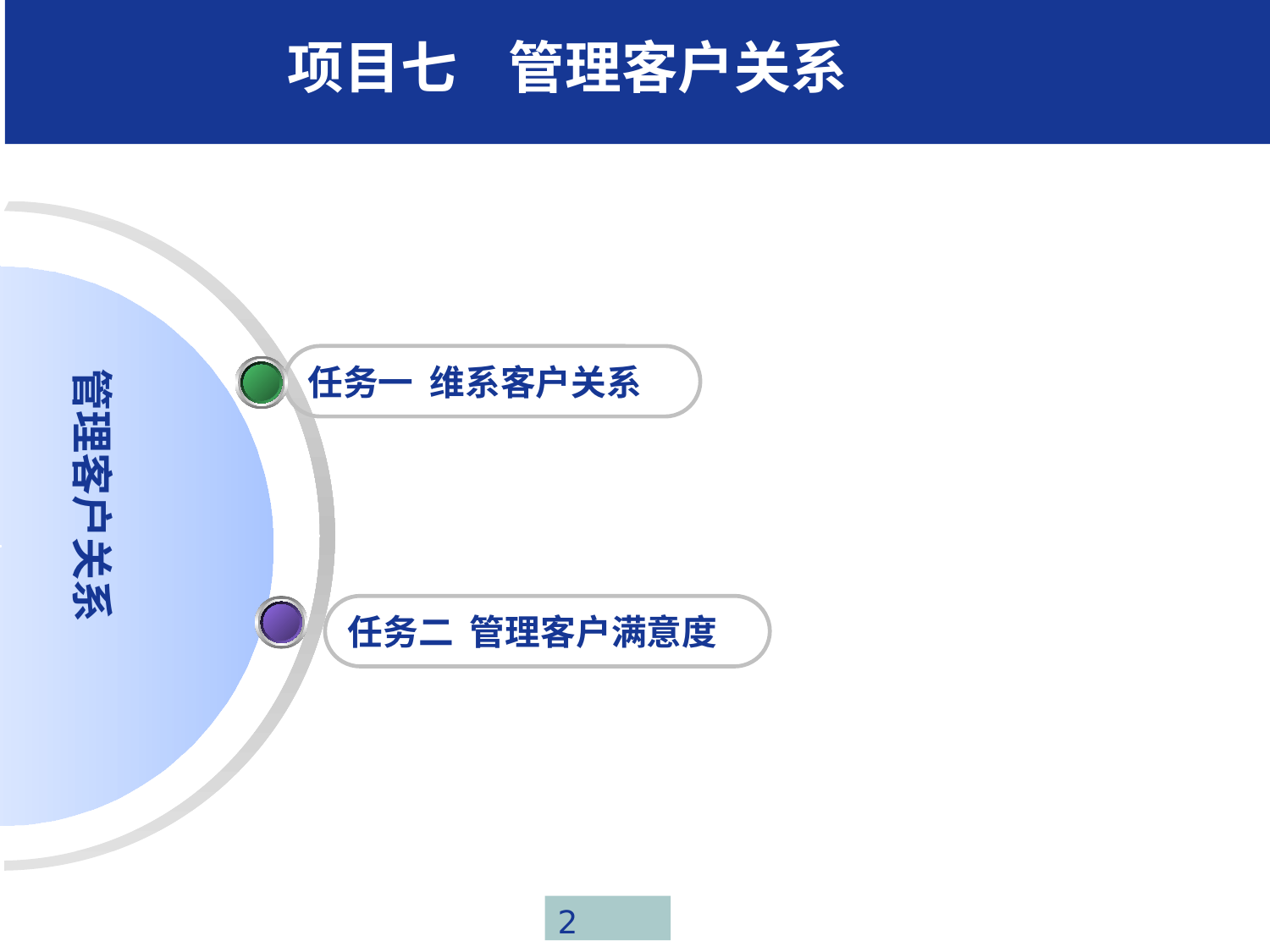

项目七    管理客户关系

 管理客户关系
任务一  维系客户关系

任务二  管理客户满意度
2